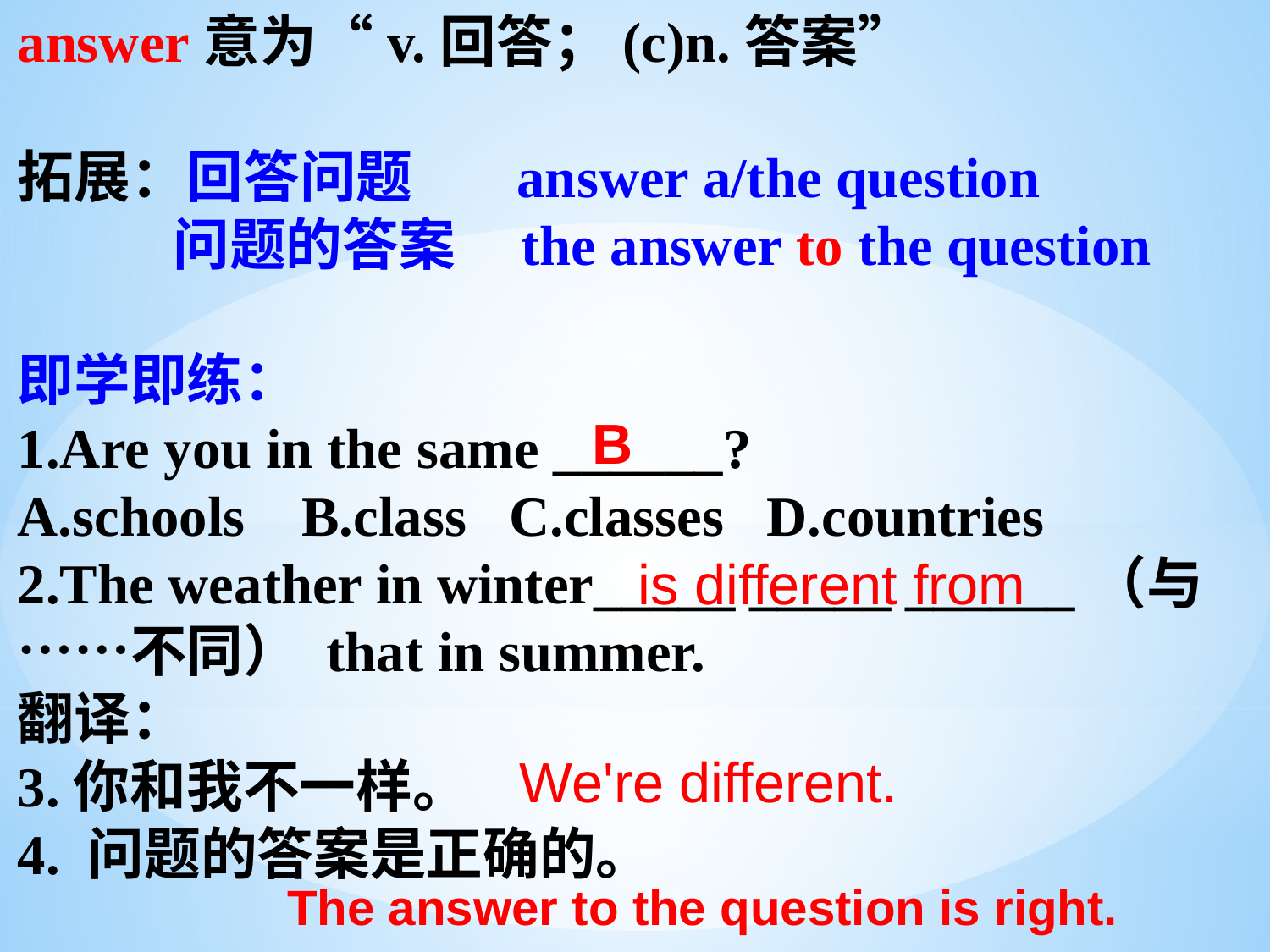

answer意为“v.回答；(c)n.答案”

拓展：回答问题       answer a/the question
           问题的答案    the answer to the question

即学即练：
1.Are you in the same ______?
A.schools    B.class   C.classes   D.countries
2.The weather in winter_____ _____ ______（与……不同） that in summer.
翻译：
3.你和我不一样。
4. 问题的答案是正确的。

B
is different from
We're different.
The answer to the question is right.